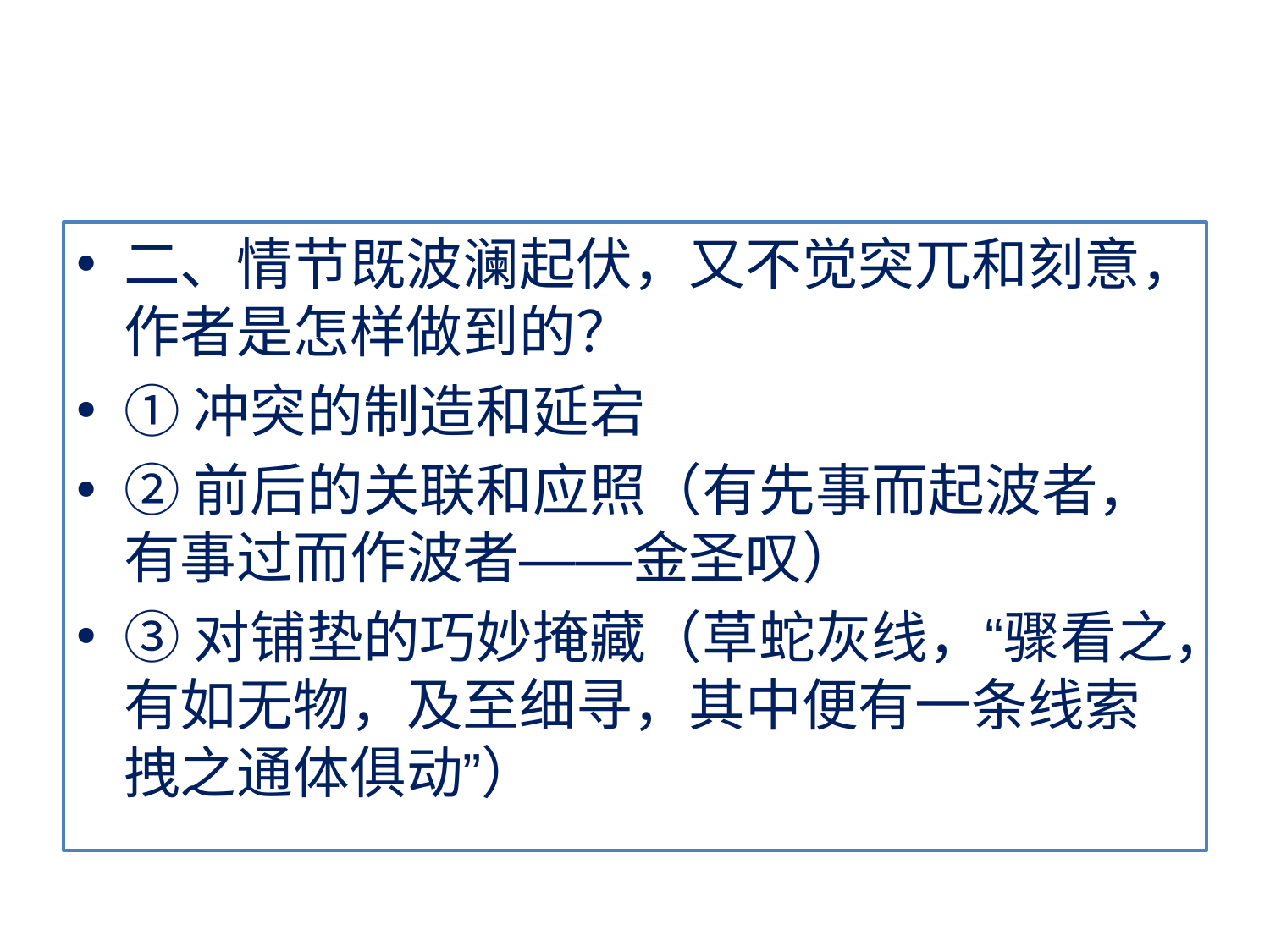

#
二、情节既波澜起伏，又不觉突兀和刻意，作者是怎样做到的？
①冲突的制造和延宕
②前后的关联和应照（有先事而起波者，有事过而作波者——金圣叹）
③对铺垫的巧妙掩藏（草蛇灰线，“骤看之，有如无物，及至细寻，其中便有一条线索拽之通体俱动”）